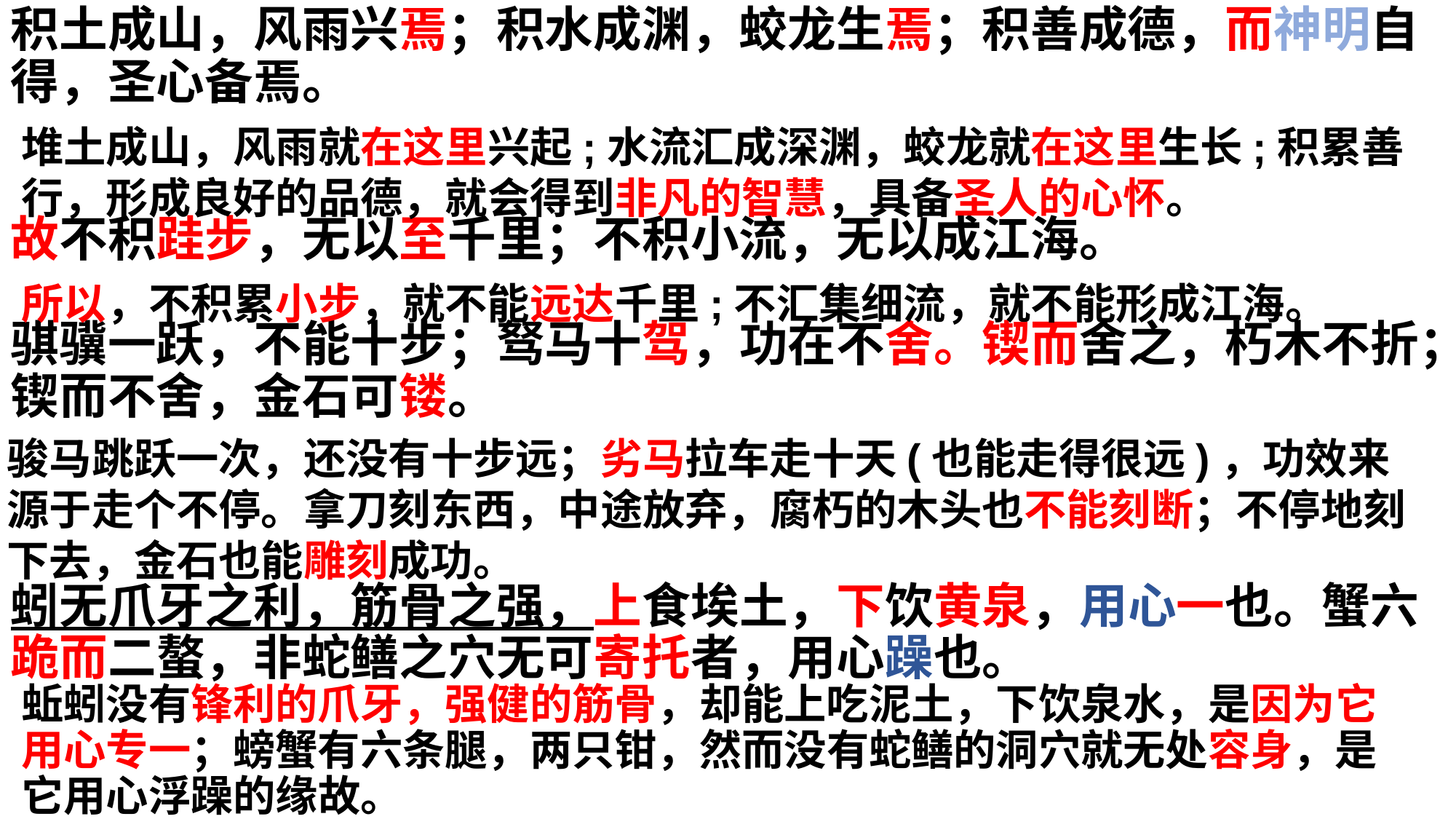

积土成山，风雨兴焉；积水成渊，蛟龙生焉；积善成德，而神明自得，圣心备焉。

故不积跬步，无以至千里；不积小流，无以成江海。

骐骥一跃，不能十步；驽马十驾，功在不舍。锲而舍之，朽木不折；锲而不舍，金石可镂。

蚓无爪牙之利，筋骨之强，上食埃土，下饮黄泉，用心一也。蟹六跪而二螯，非蛇鳝之穴无可寄托者，用心躁也。

堆土成山，风雨就在这里兴起;水流汇成深渊，蛟龙就在这里生长;积累善行，形成良好的品德，就会得到非凡的智慧，具备圣人的心怀。
所以，不积累小步，就不能远达千里;不汇集细流，就不能形成江海。
骏马跳跃一次，还没有十步远；劣马拉车走十天(也能走得很远)，功效来源于走个不停。拿刀刻东西，中途放弃，腐朽的木头也不能刻断；不停地刻下去，金石也能雕刻成功。
蚯蚓没有锋利的爪牙，强健的筋骨，却能上吃泥土，下饮泉水，是因为它用心专一；螃蟹有六条腿，两只钳，然而没有蛇鳝的洞穴就无处容身，是它用心浮躁的缘故。